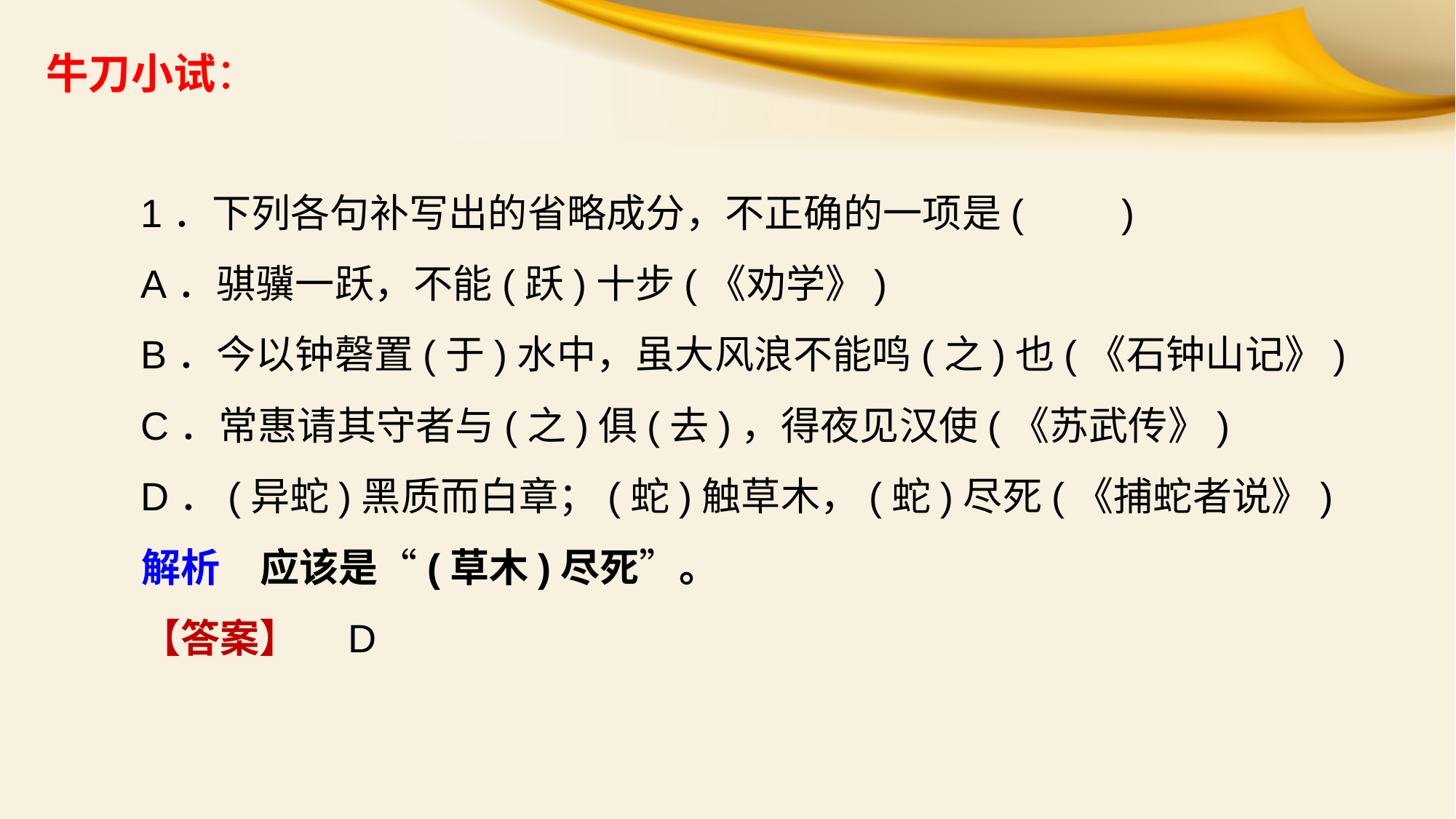

牛刀小试：
1．下列各句补写出的省略成分，不正确的一项是(　　)
A．骐骥一跃，不能(跃)十步(《劝学》)
B．今以钟磬置(于)水中，虽大风浪不能鸣(之)也(《石钟山记》)
C．常惠请其守者与(之)俱(去)，得夜见汉使(《苏武传》)
D．(异蛇)黑质而白章；(蛇)触草木，(蛇)尽死(《捕蛇者说》)
解析　应该是“(草木)尽死”。
【答案】　D